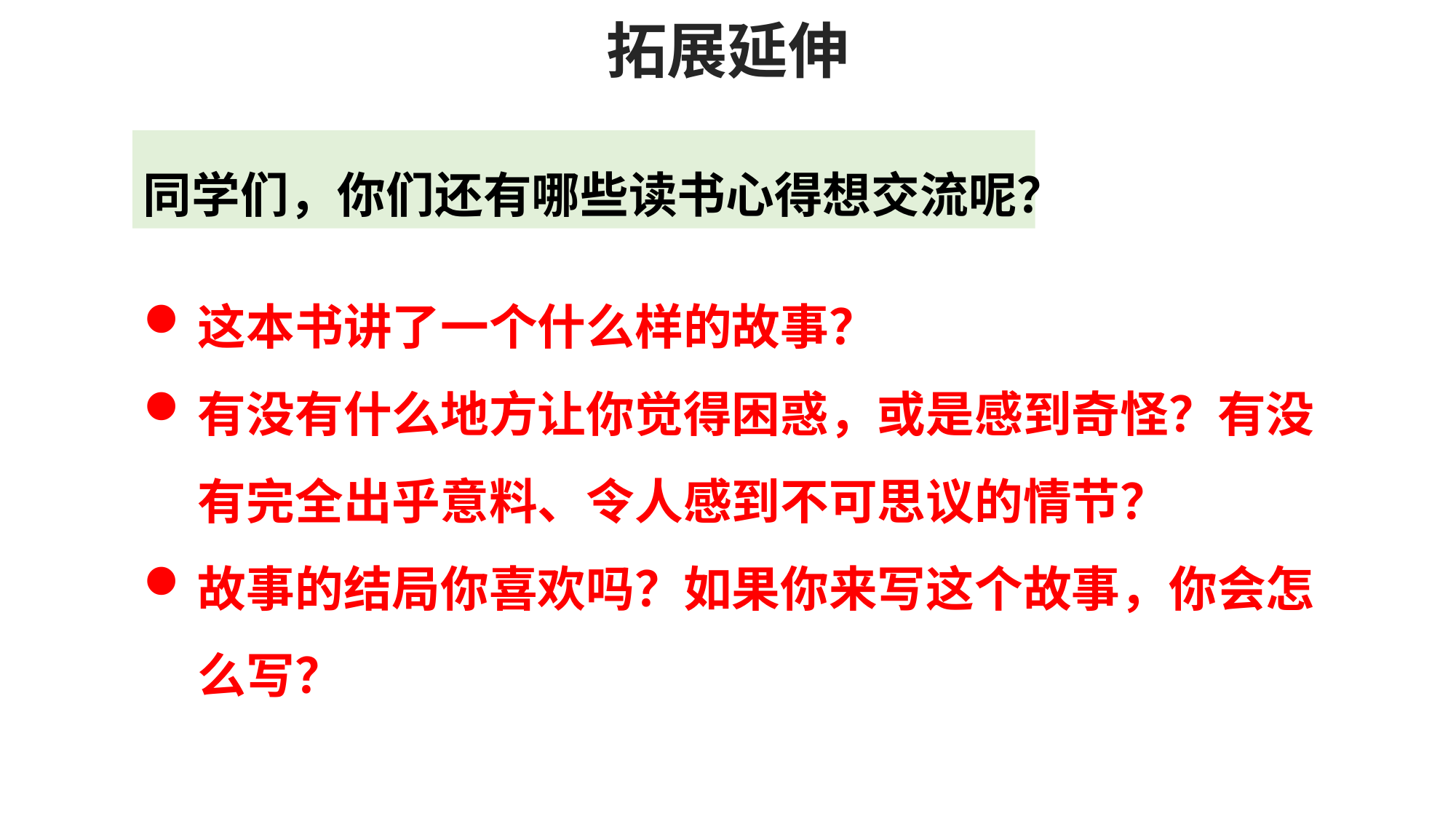

# 拓展延伸
同学们，你们还有哪些读书心得想交流呢？
这本书讲了一个什么样的故事？
有没有什么地方让你觉得困惑，或是感到奇怪？有没有完全出乎意料、令人感到不可思议的情节？
故事的结局你喜欢吗？如果你来写这个故事，你会怎么写？